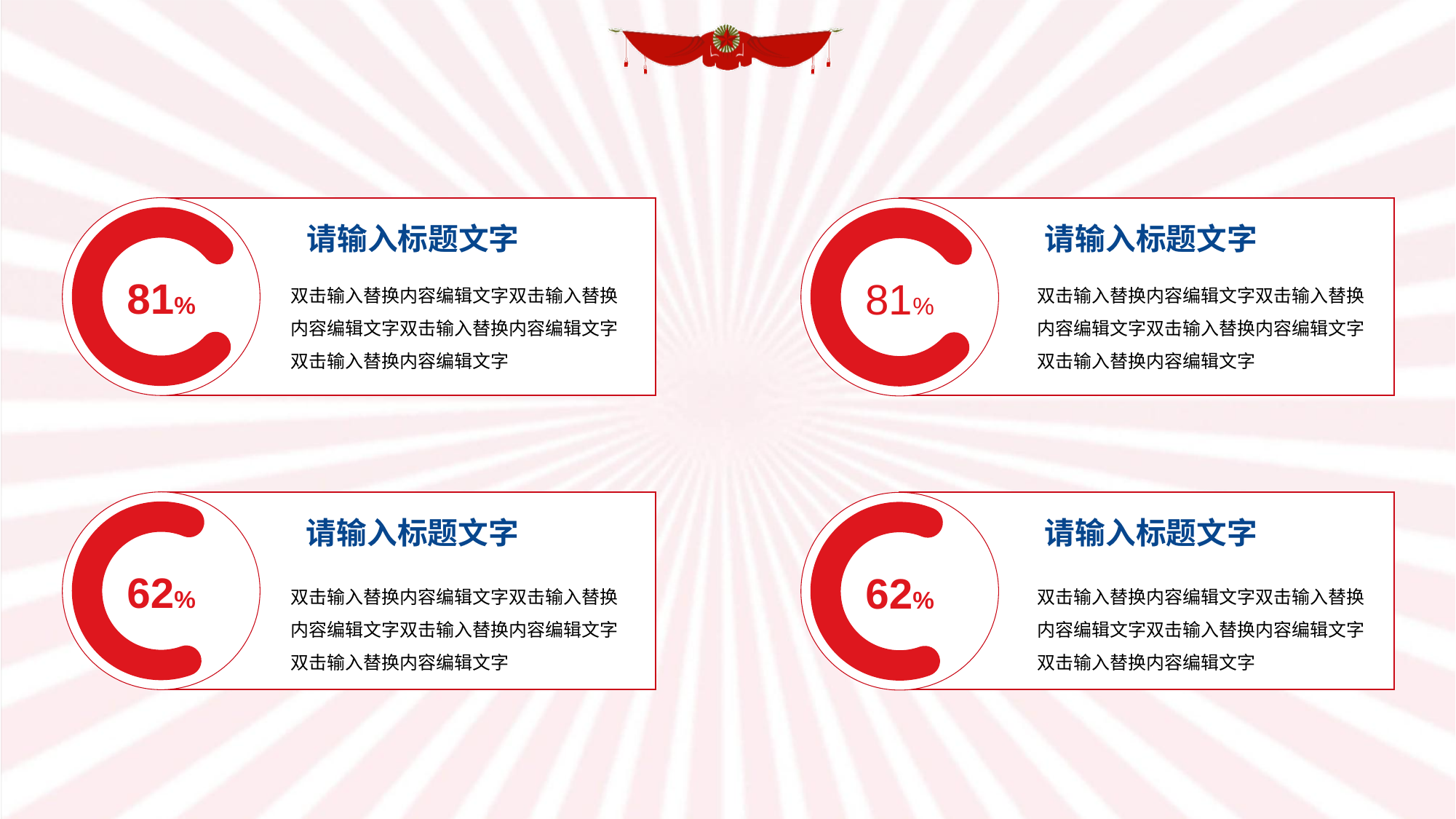

81%

81%
请输入标题文字
请输入标题文字
双击输入替换内容编辑文字双击输入替换内容编辑文字双击输入替换内容编辑文字双击输入替换内容编辑文字
双击输入替换内容编辑文字双击输入替换内容编辑文字双击输入替换内容编辑文字双击输入替换内容编辑文字

62%

62%
请输入标题文字
请输入标题文字
双击输入替换内容编辑文字双击输入替换内容编辑文字双击输入替换内容编辑文字双击输入替换内容编辑文字
双击输入替换内容编辑文字双击输入替换内容编辑文字双击输入替换内容编辑文字双击输入替换内容编辑文字